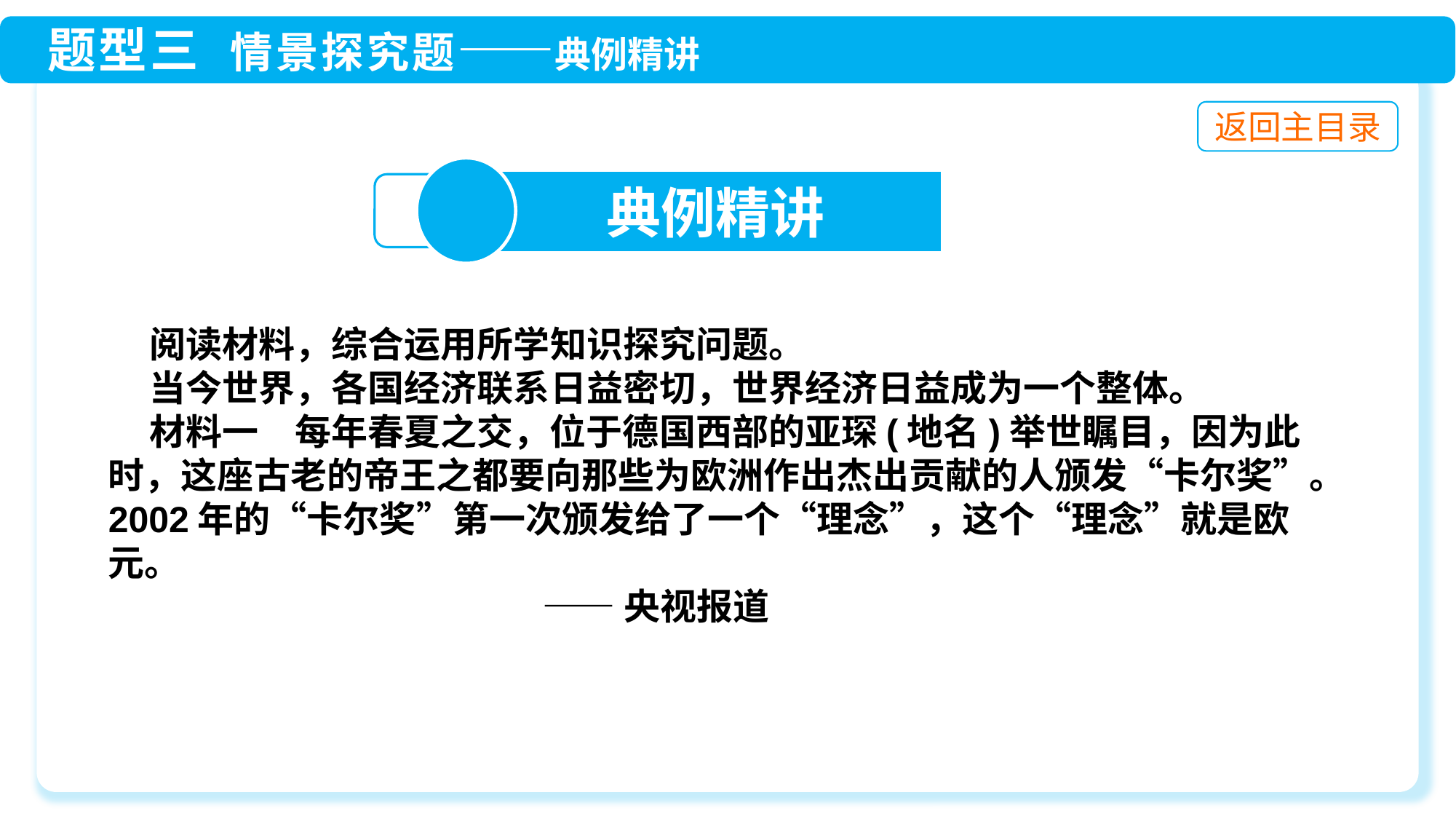

典例精讲

    阅读材料，综合运用所学知识探究问题。
    当今世界，各国经济联系日益密切，世界经济日益成为一个整体。
    材料一　每年春夏之交，位于德国西部的亚琛(地名)举世瞩目，因为此时，这座古老的帝王之都要向那些为欧洲作出杰出贡献的人颁发“卡尔奖”。2002年的“卡尔奖”第一次颁发给了一个“理念”，这个“理念”就是欧元。
                                                     ——央视报道